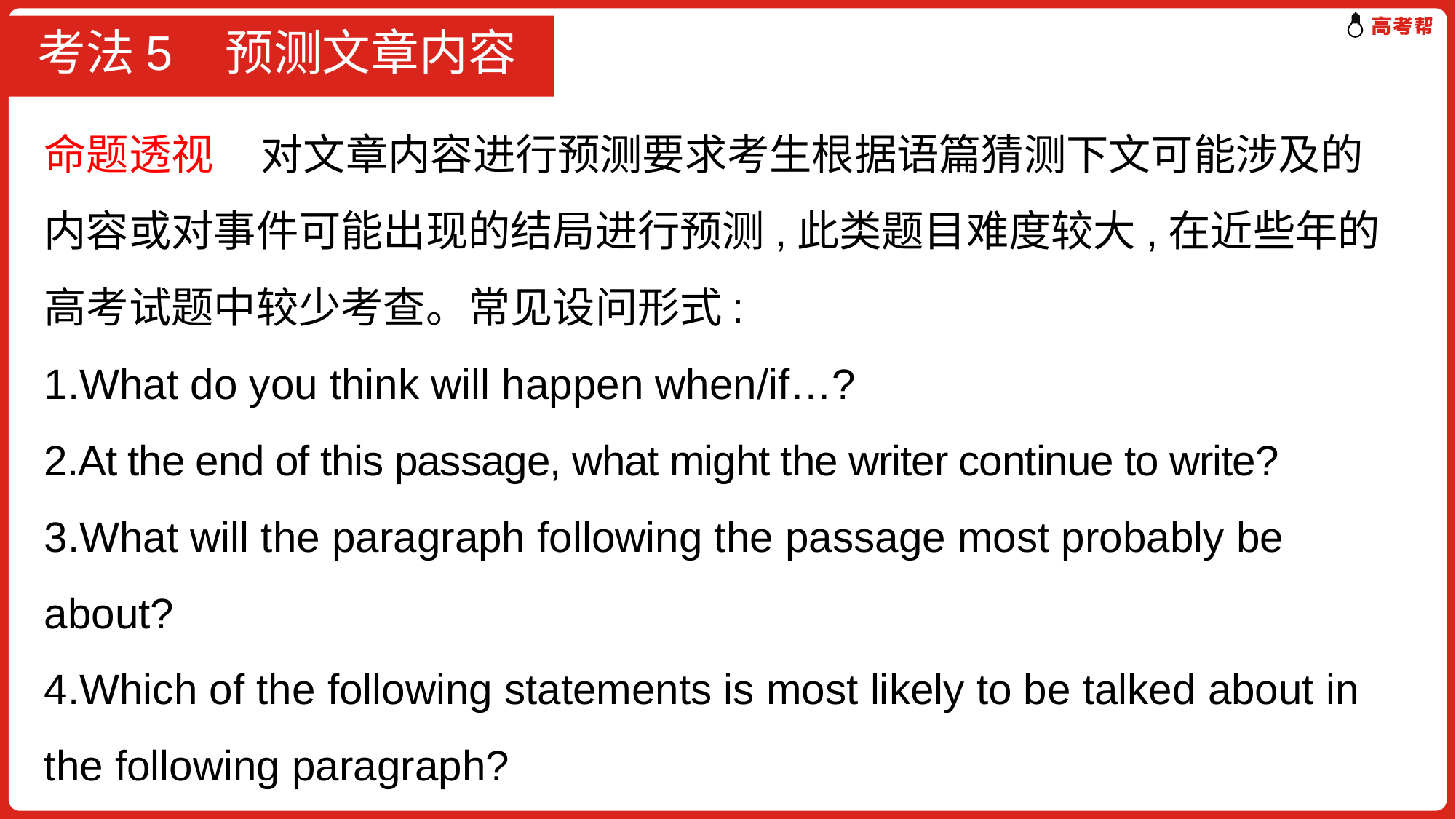

# 考法5   预测文章内容
命题透视     对文章内容进行预测要求考生根据语篇猜测下文可能涉及的内容或对事件可能出现的结局进行预测,此类题目难度较大,在近些年的高考试题中较少考查。常见设问形式:
1.What do you think will happen when/if…?
2.At the end of this passage, what might the writer continue to write?
3.What will the paragraph following the passage most probably be about?
4.Which of the following statements is most likely to be talked about in the following paragraph?